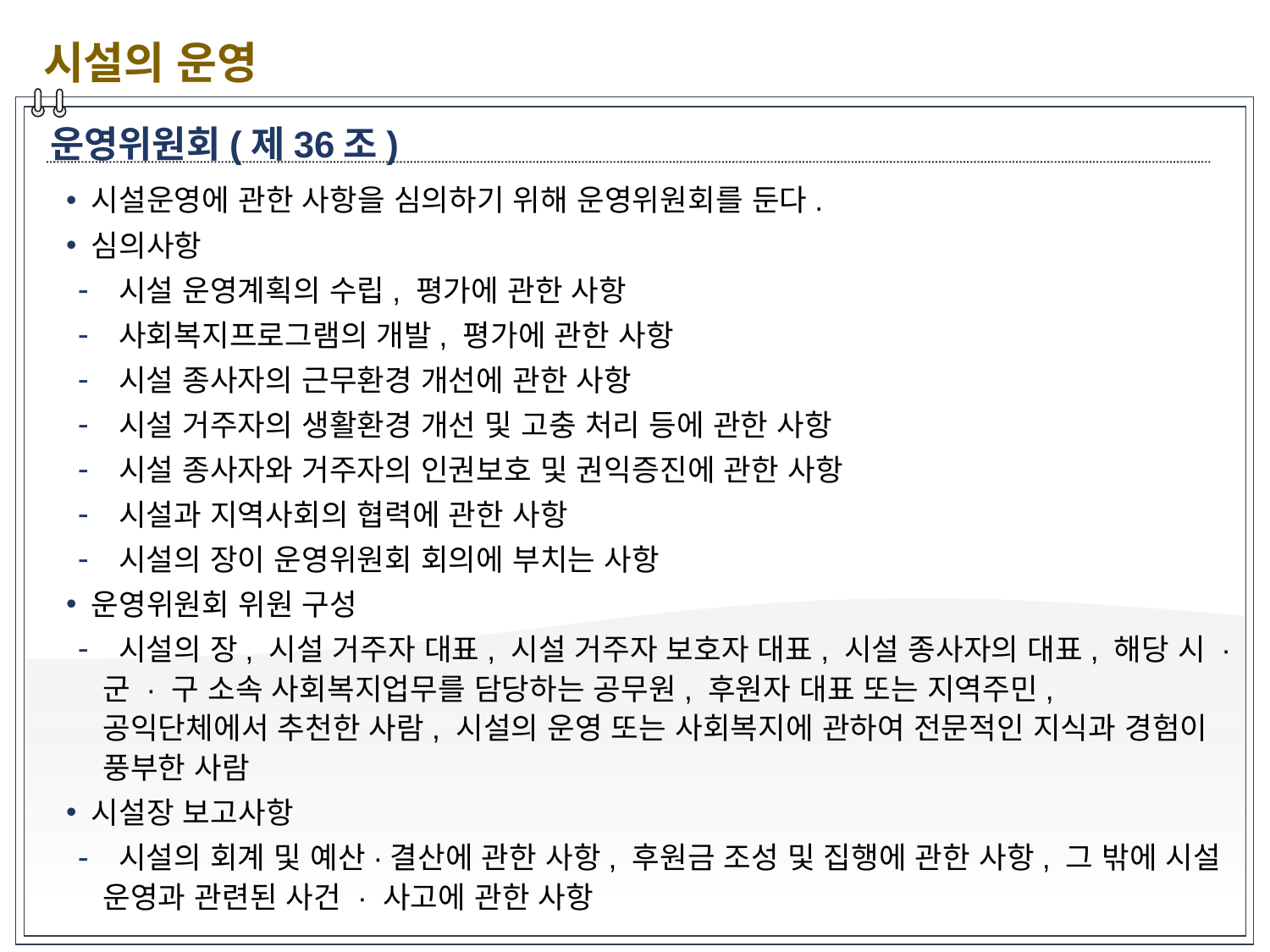

시설의 운영

운영위원회(제36조)

시설운영에 관한 사항을 심의하기 위해 운영위원회를 둔다.
심의사항
 시설 운영계획의 수립, 평가에 관한 사항
 사회복지프로그램의 개발, 평가에 관한 사항
 시설 종사자의 근무환경 개선에 관한 사항
 시설 거주자의 생활환경 개선 및 고충 처리 등에 관한 사항
 시설 종사자와 거주자의 인권보호 및 권익증진에 관한 사항
 시설과 지역사회의 협력에 관한 사항
 시설의 장이 운영위원회 회의에 부치는 사항
운영위원회 위원 구성
 시설의 장, 시설 거주자 대표, 시설 거주자 보호자 대표, 시설 종사자의 대표, 해당 시 · 군 · 구 소속 사회복지업무를 담당하는 공무원, 후원자 대표 또는 지역주민, 공익단체에서 추천한 사람, 시설의 운영 또는 사회복지에 관하여 전문적인 지식과 경험이 풍부한 사람
시설장 보고사항
 시설의 회계 및 예산·결산에 관한 사항, 후원금 조성 및 집행에 관한 사항, 그 밖에 시설 운영과 관련된 사건 · 사고에 관한 사항